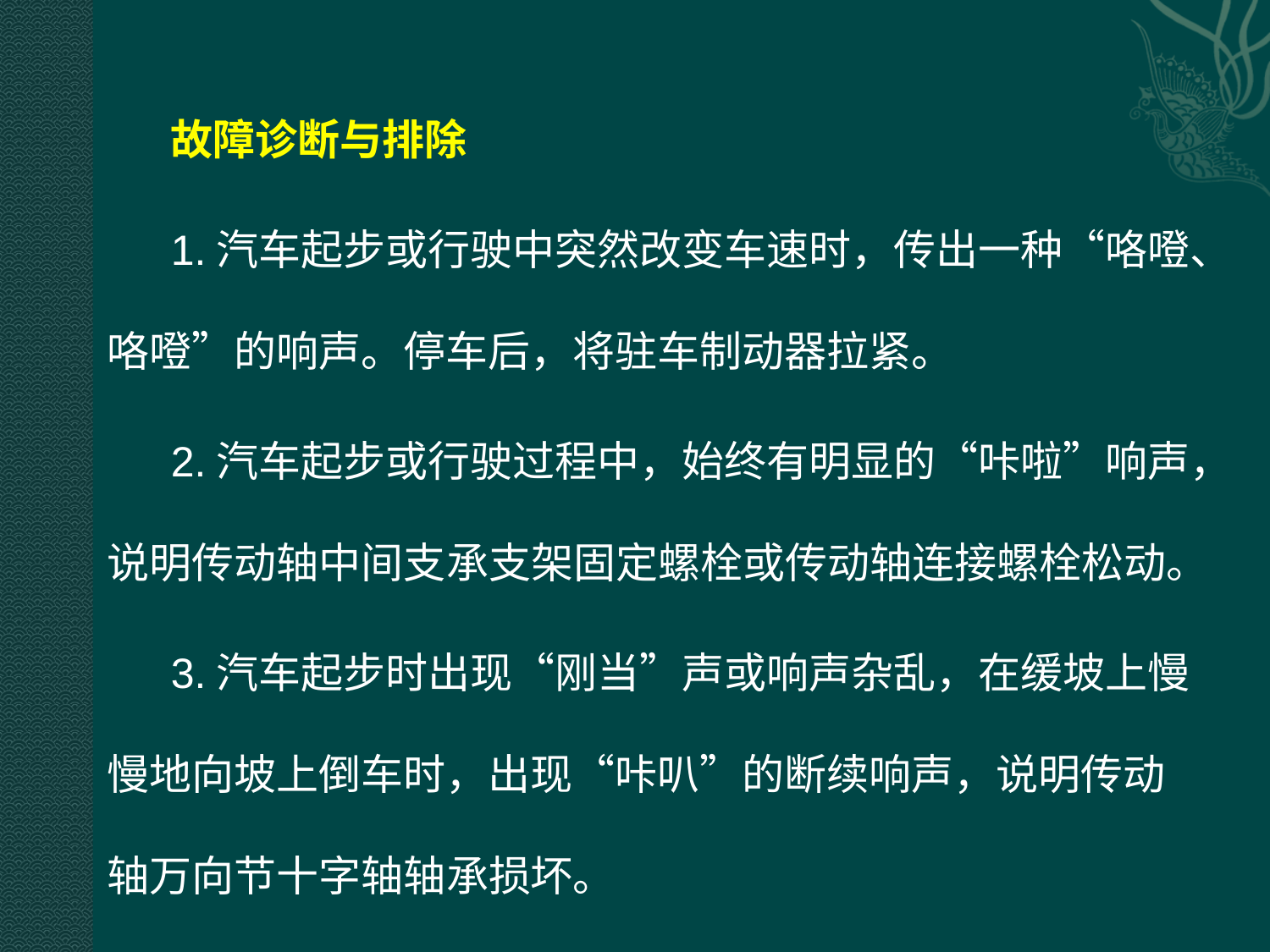

故障诊断与排除
1.汽车起步或行驶中突然改变车速时，传出一种“咯噔、咯噔”的响声。停车后，将驻车制动器拉紧。
2.汽车起步或行驶过程中，始终有明显的“咔啦”响声，说明传动轴中间支承支架固定螺栓或传动轴连接螺栓松动。
3.汽车起步时出现“刚当”声或响声杂乱，在缓坡上慢慢地向坡上倒车时，出现“咔叭”的断续响声，说明传动轴万向节十字轴轴承损坏。